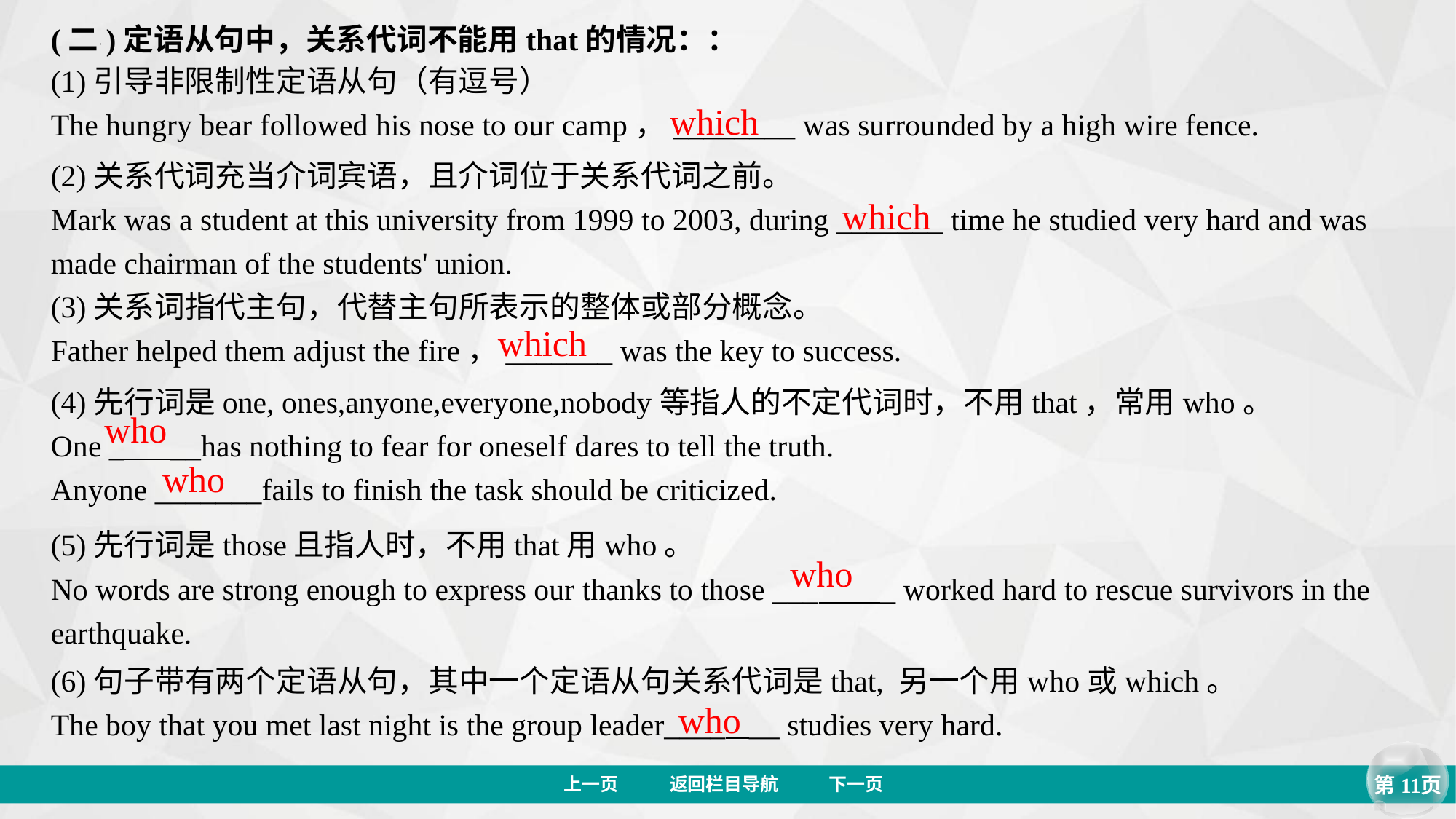

(二)定语从句中，关系代词不能用that的情况：：
(1)引导非限制性定语从句（有逗号）
The hungry bear followed his nose to our camp，________ was surrounded by a high wire fence.
which
(2)关系代词充当介词宾语，且介词位于关系代词之前。
Mark was a student at this university from 1999 to 2003, during _______ time he studied very hard and was made chairman of the students' union.
which
(3)关系词指代主句，代替主句所表示的整体或部分概念。
Father helped them adjust the fire，_______ was the key to success.
which
(4)先行词是one, ones,anyone,everyone,nobody等指人的不定代词时，不用that，常用who。
One _      __has nothing to fear for oneself dares to tell the truth.
Anyone _______fails to finish the task should be criticized.
who
who
(5)先行词是those且指人时，不用that用who。
No words are strong enough to express our thanks to those ___        _ worked hard to rescue survivors in the earthquake.
who
(6)句子带有两个定语从句，其中一个定语从句关系代词是that, 另一个用who或which。
The boy that you met last night is the group leader____   __ studies very hard.
who